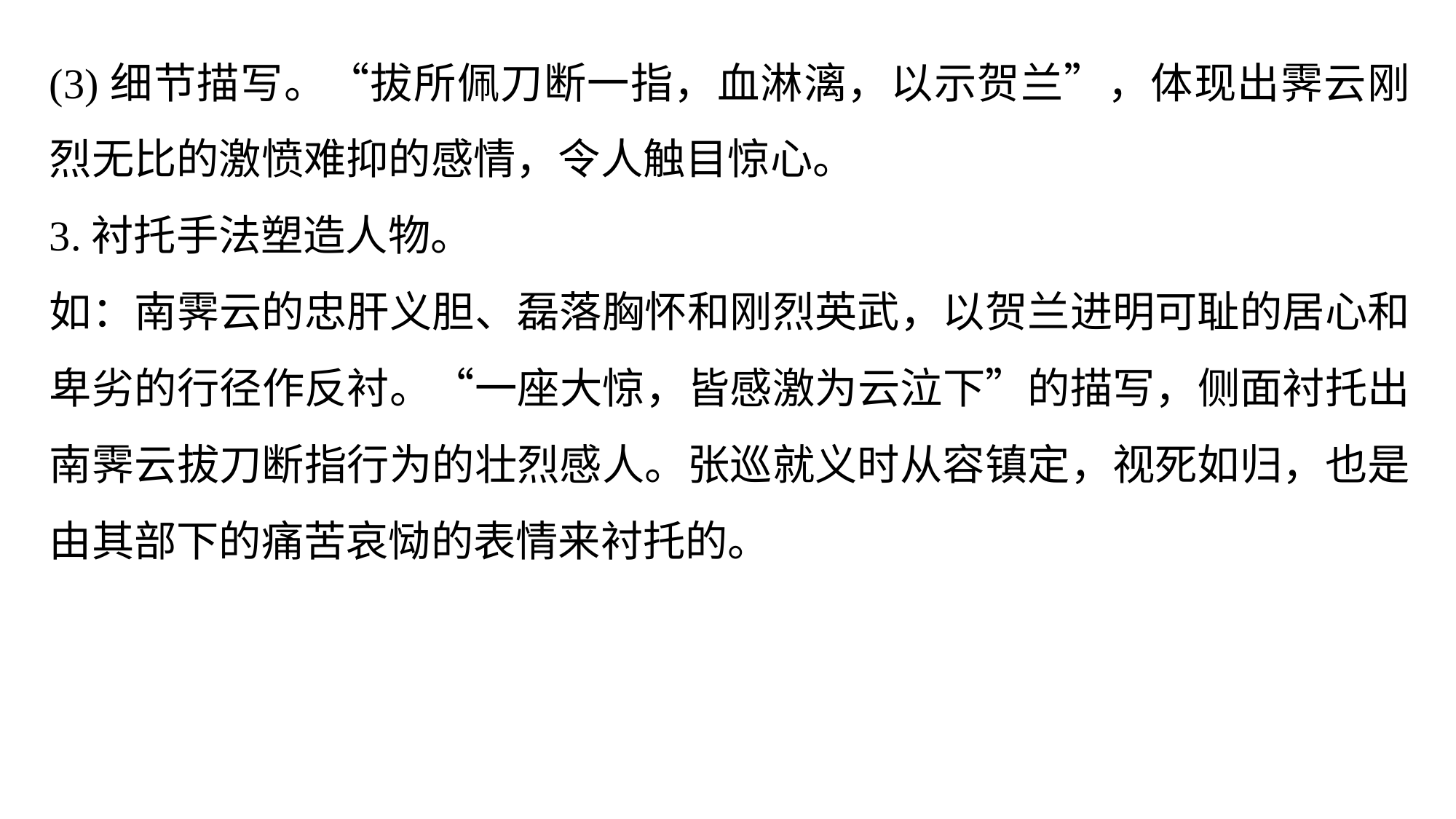

(3)细节描写。“拔所佩刀断一指，血淋漓，以示贺兰”，体现出霁云刚烈无比的激愤难抑的感情，令人触目惊心。
3.衬托手法塑造人物。
如：南霁云的忠肝义胆、磊落胸怀和刚烈英武，以贺兰进明可耻的居心和卑劣的行径作反衬。“一座大惊，皆感激为云泣下”的描写，侧面衬托出南霁云拔刀断指行为的壮烈感人。张巡就义时从容镇定，视死如归，也是由其部下的痛苦哀恸的表情来衬托的。